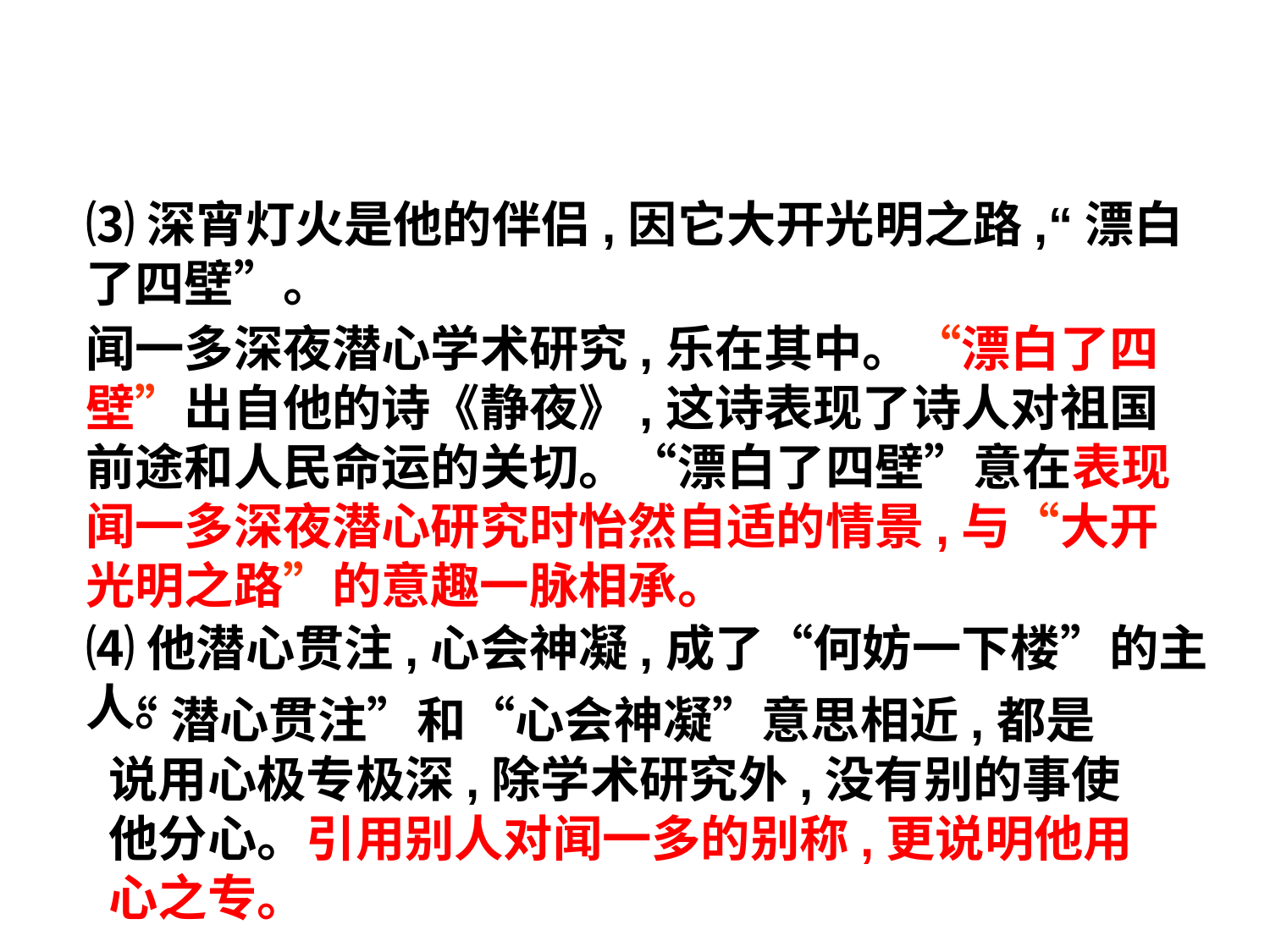

⑶深宵灯火是他的伴侣,因它大开光明之路,“漂白了四壁”。
闻一多深夜潜心学术研究,乐在其中。“漂白了四壁”出自他的诗《静夜》,这诗表现了诗人对祖国前途和人民命运的关切。“漂白了四壁”意在表现闻一多深夜潜心研究时怡然自适的情景,与“大开光明之路”的意趣一脉相承。
⑷他潜心贯注,心会神凝,成了“何妨一下楼”的主人。
“潜心贯注”和“心会神凝”意思相近,都是说用心极专极深,除学术研究外,没有别的事使他分心。引用别人对闻一多的别称,更说明他用心之专。